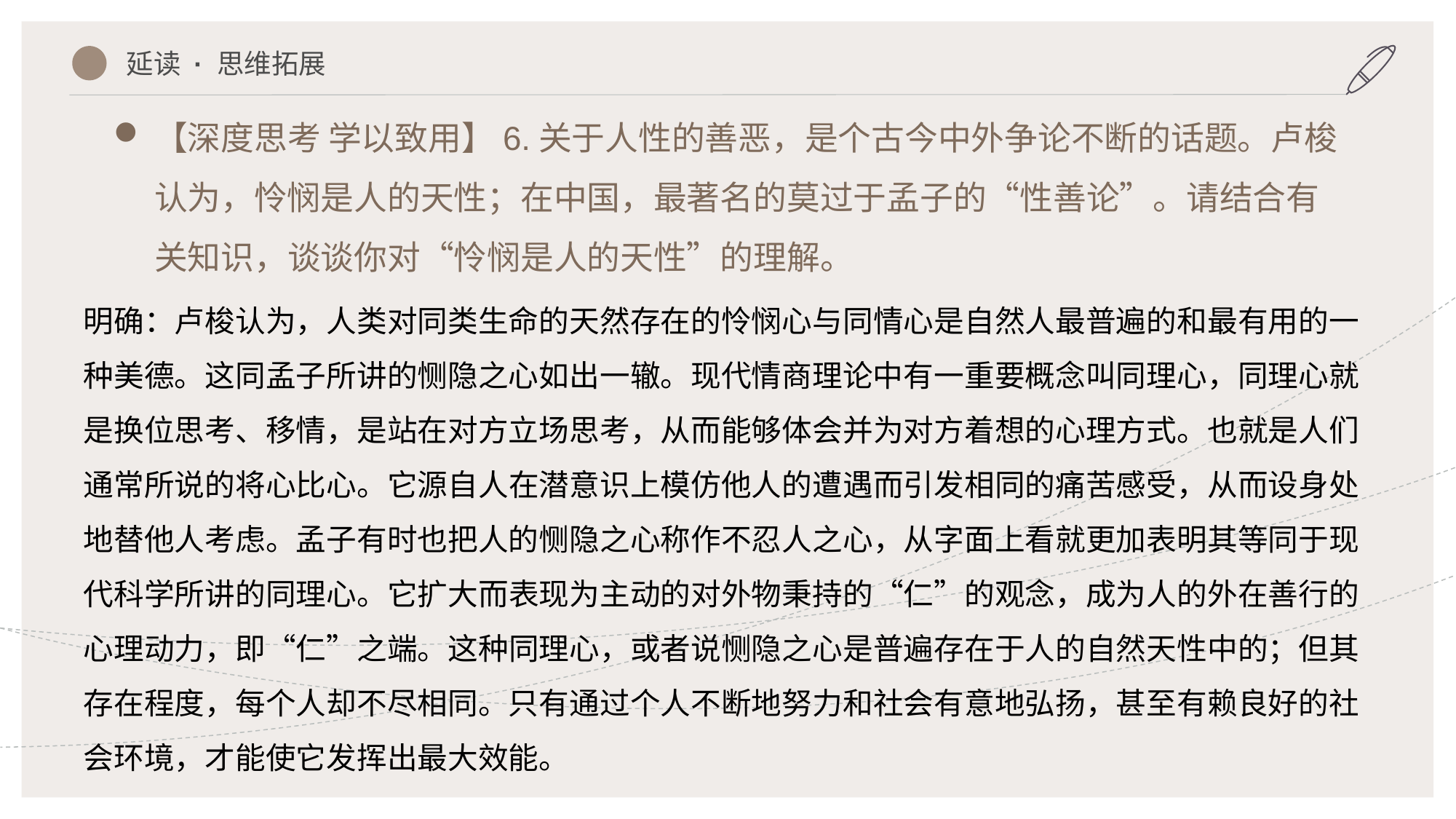

延读 · 思维拓展

【深度思考 学以致用】6.关于人性的善恶，是个古今中外争论不断的话题。卢梭认为，怜悯是人的天性；在中国，最著名的莫过于孟子的“性善论”。请结合有关知识，谈谈你对“怜悯是人的天性”的理解。
明确：卢梭认为，人类对同类生命的天然存在的怜悯心与同情心是自然人最普遍的和最有用的一种美德。这同孟子所讲的恻隐之心如出一辙。现代情商理论中有一重要概念叫同理心，同理心就是换位思考、移情，是站在对方立场思考，从而能够体会并为对方着想的心理方式。也就是人们通常所说的将心比心。它源自人在潜意识上模仿他人的遭遇而引发相同的痛苦感受，从而设身处地替他人考虑。孟子有时也把人的恻隐之心称作不忍人之心，从字面上看就更加表明其等同于现代科学所讲的同理心。它扩大而表现为主动的对外物秉持的“仁”的观念，成为人的外在善行的心理动力，即“仁”之端。这种同理心，或者说恻隐之心是普遍存在于人的自然天性中的；但其存在程度，每个人却不尽相同。只有通过个人不断地努力和社会有意地弘扬，甚至有赖良好的社会环境，才能使它发挥出最大效能。